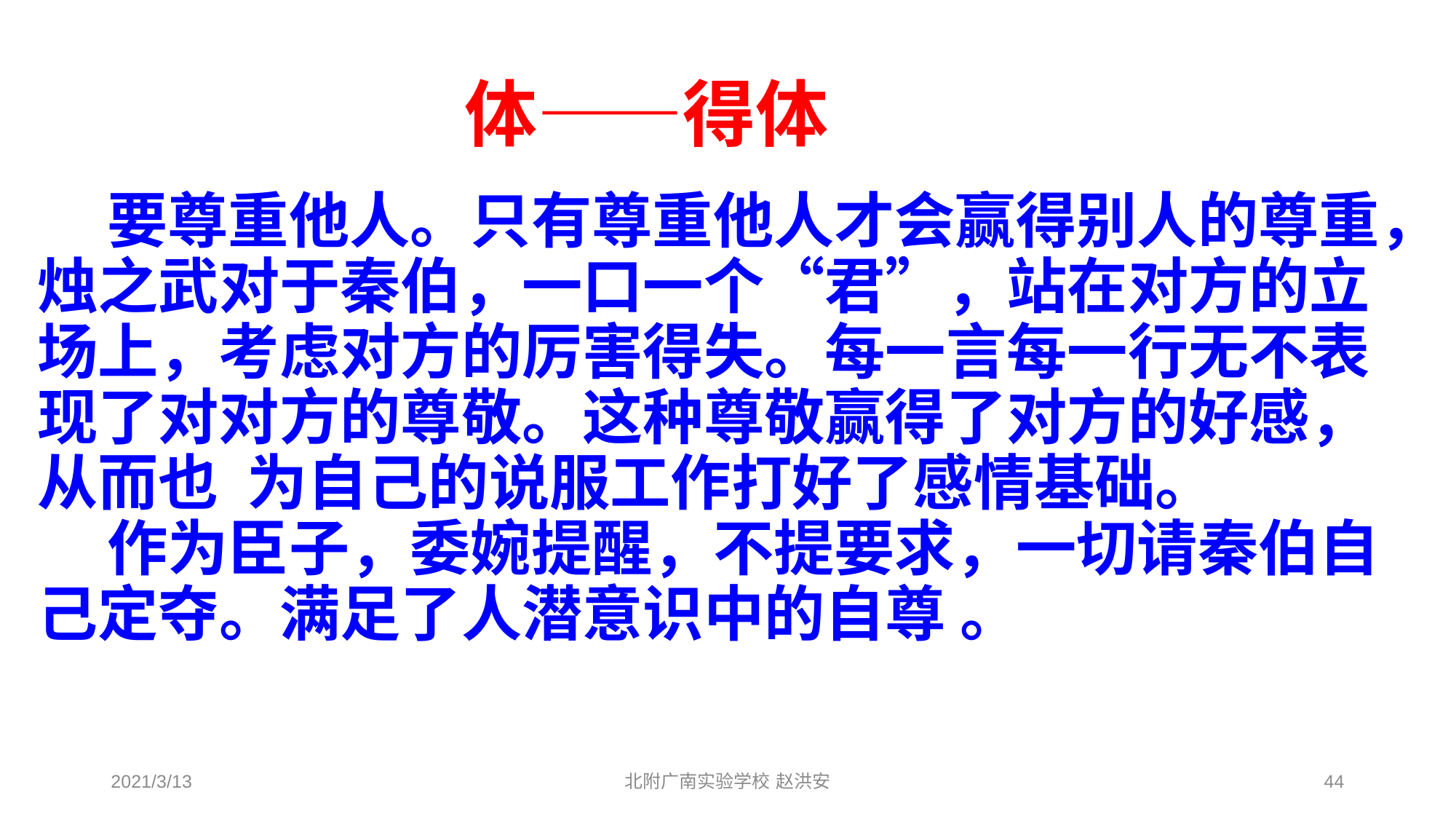

体——得体
    要尊重他人。只有尊重他人才会赢得别人的尊重，烛之武对于秦伯，一口一个“君”，站在对方的立场上，考虑对方的厉害得失。每一言每一行无不表现了对对方的尊敬。这种尊敬赢得了对方的好感，从而也  为自己的说服工作打好了感情基础。
    作为臣子，委婉提醒，不提要求，一切请秦伯自己定夺。满足了人潜意识中的自尊 。
2021/3/13
北附广南实验学校 赵洪安
44